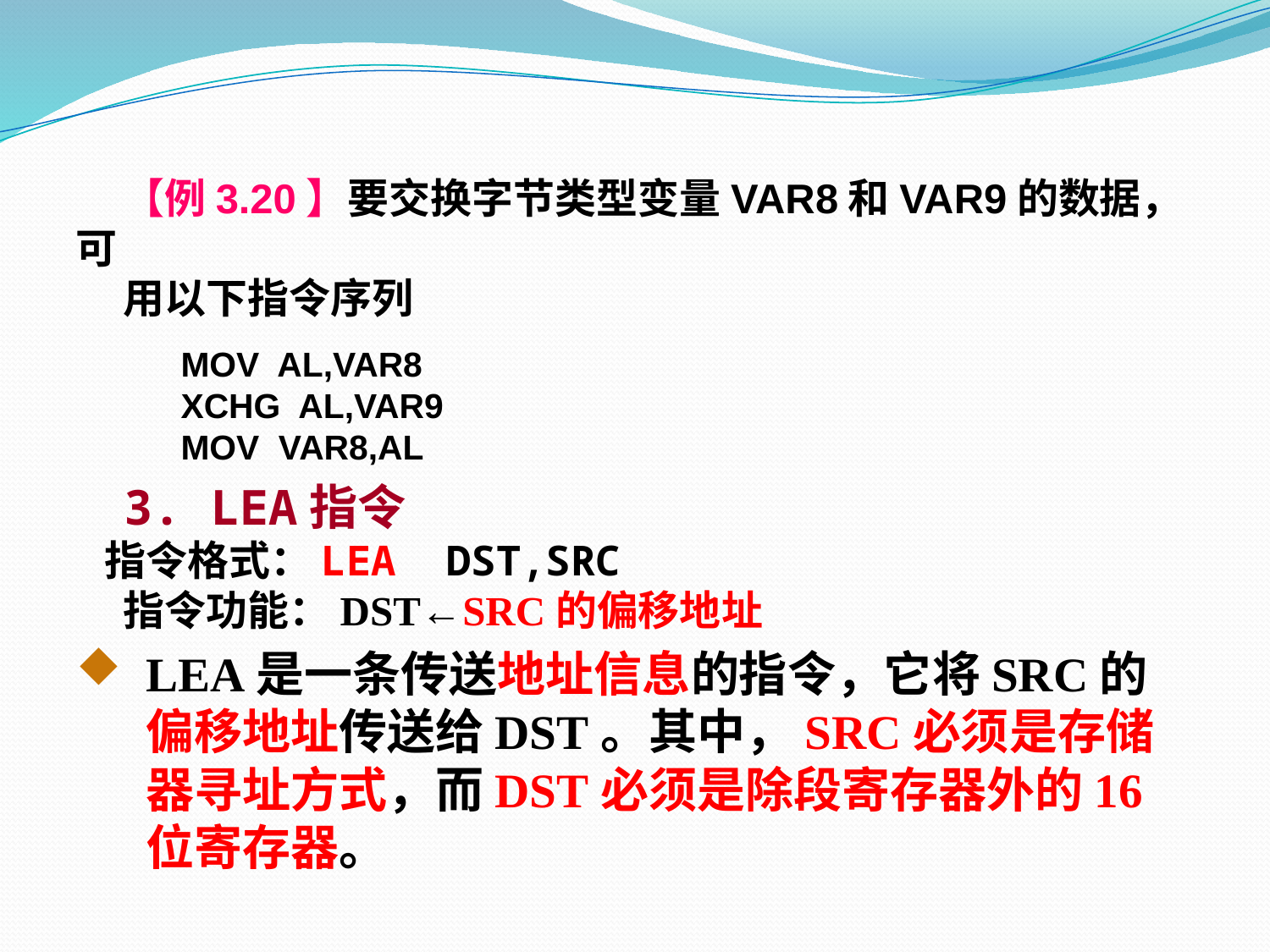

【例3.20】要交换字节类型变量VAR8和VAR9的数据，可
    用以下指令序列

           MOV  AL,VAR8
           XCHG  AL,VAR9
           MOV  VAR8,AL
    3. LEA指令
  指令格式：LEA  DST,SRC
    指令功能：DST←SRC的偏移地址
LEA是一条传送地址信息的指令，它将SRC的偏移地址传送给DST。其中，SRC必须是存储器寻址方式，而DST必须是除段寄存器外的16位寄存器。